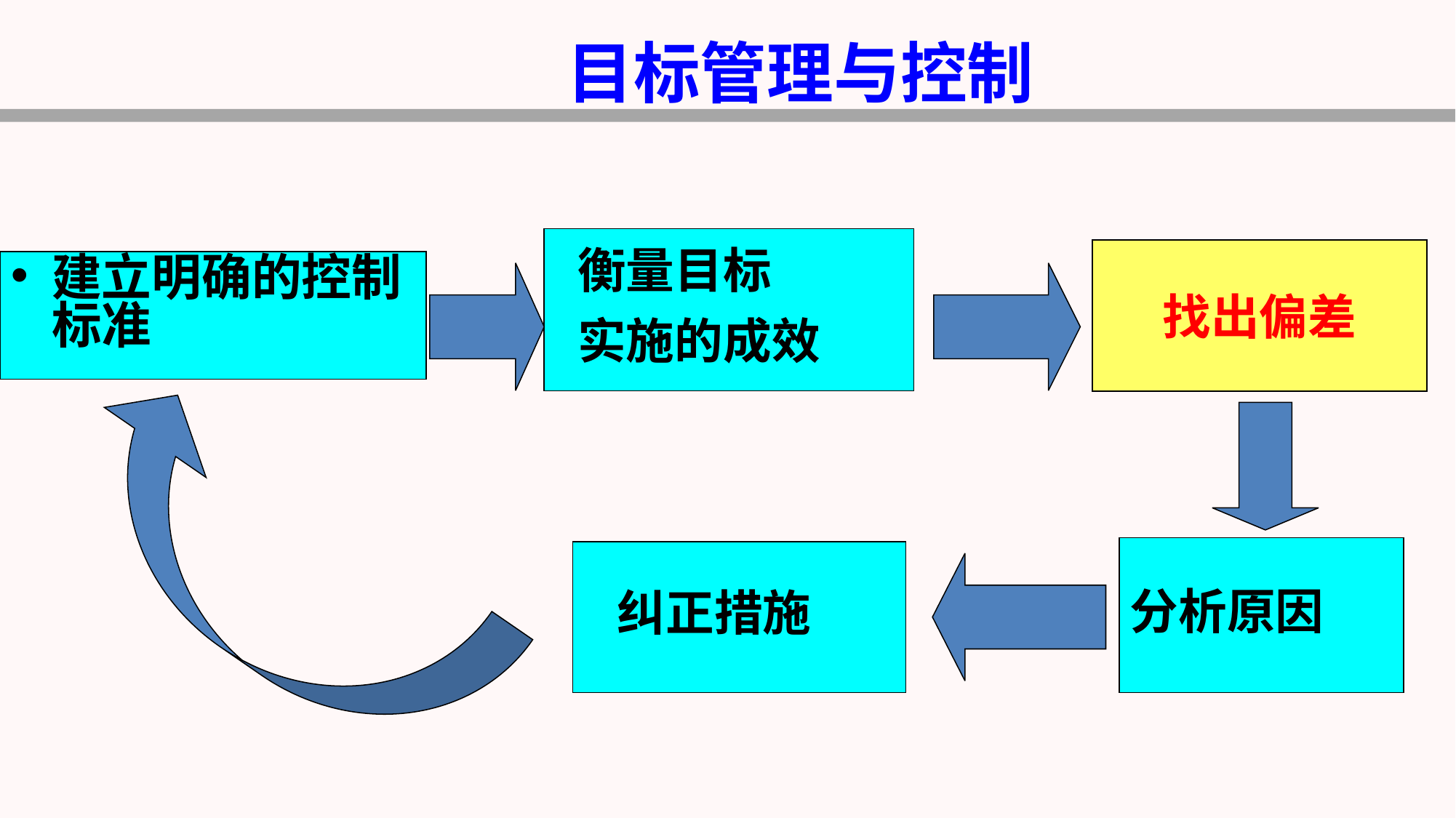

目标管理与控制
 衡量目标
 实施的成效
找出偏差
建立明确的控制标准

分析原因
  纠正措施